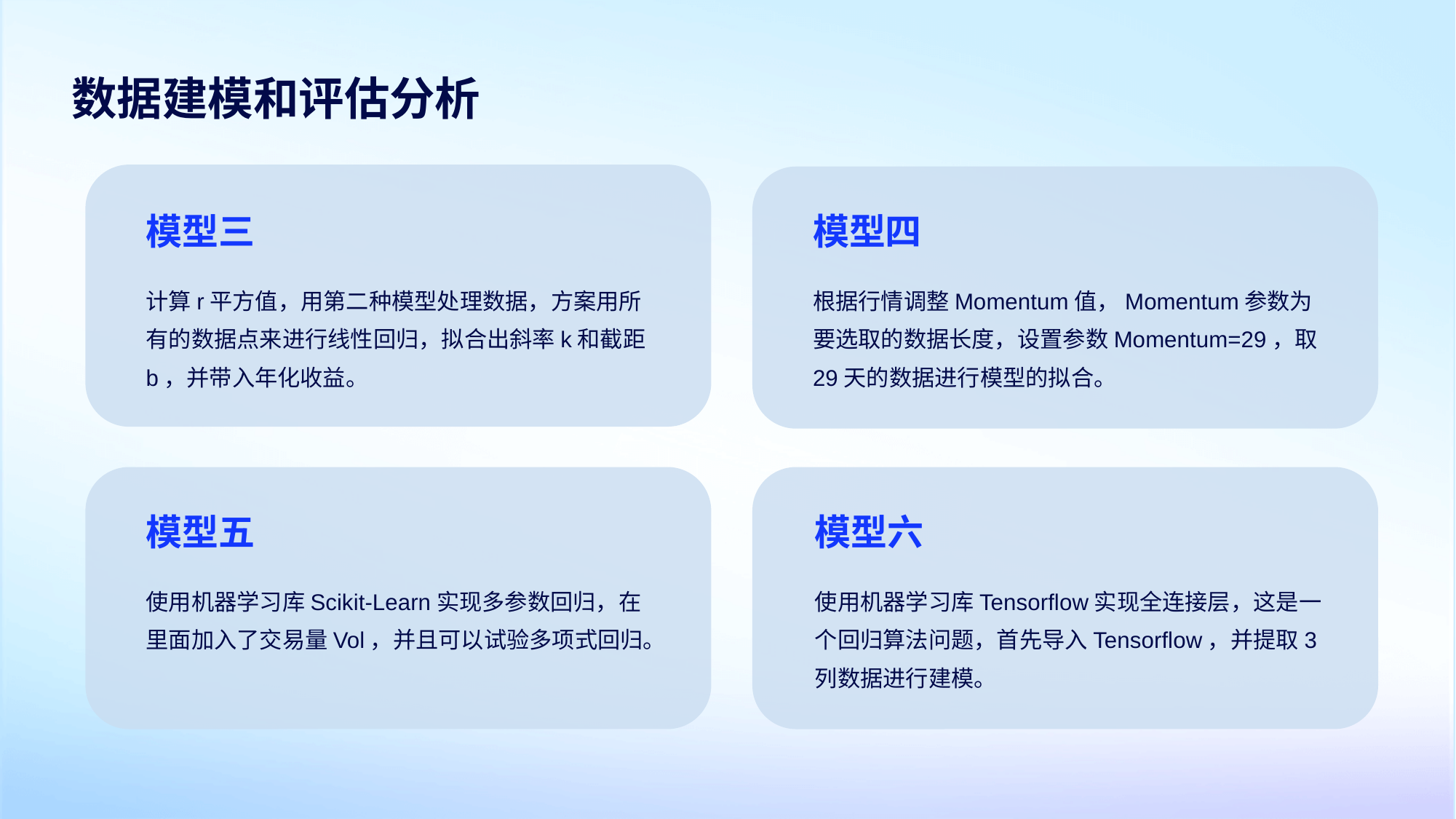

数据建模和评估分析

模型三
模型四
计算r平方值，用第二种模型处理数据，方案用所有的数据点来进行线性回归，拟合出斜率k和截距b，并带入年化收益。
根据行情调整Momentum值，Momentum参数为要选取的数据长度，设置参数Momentum=29，取29天的数据进行模型的拟合。

模型五
模型六
使用机器学习库Scikit-Learn实现多参数回归，在里面加入了交易量Vol，并且可以试验多项式回归。
使用机器学习库Tensorflow实现全连接层，这是一个回归算法问题，首先导入Tensorflow，并提取3列数据进行建模。